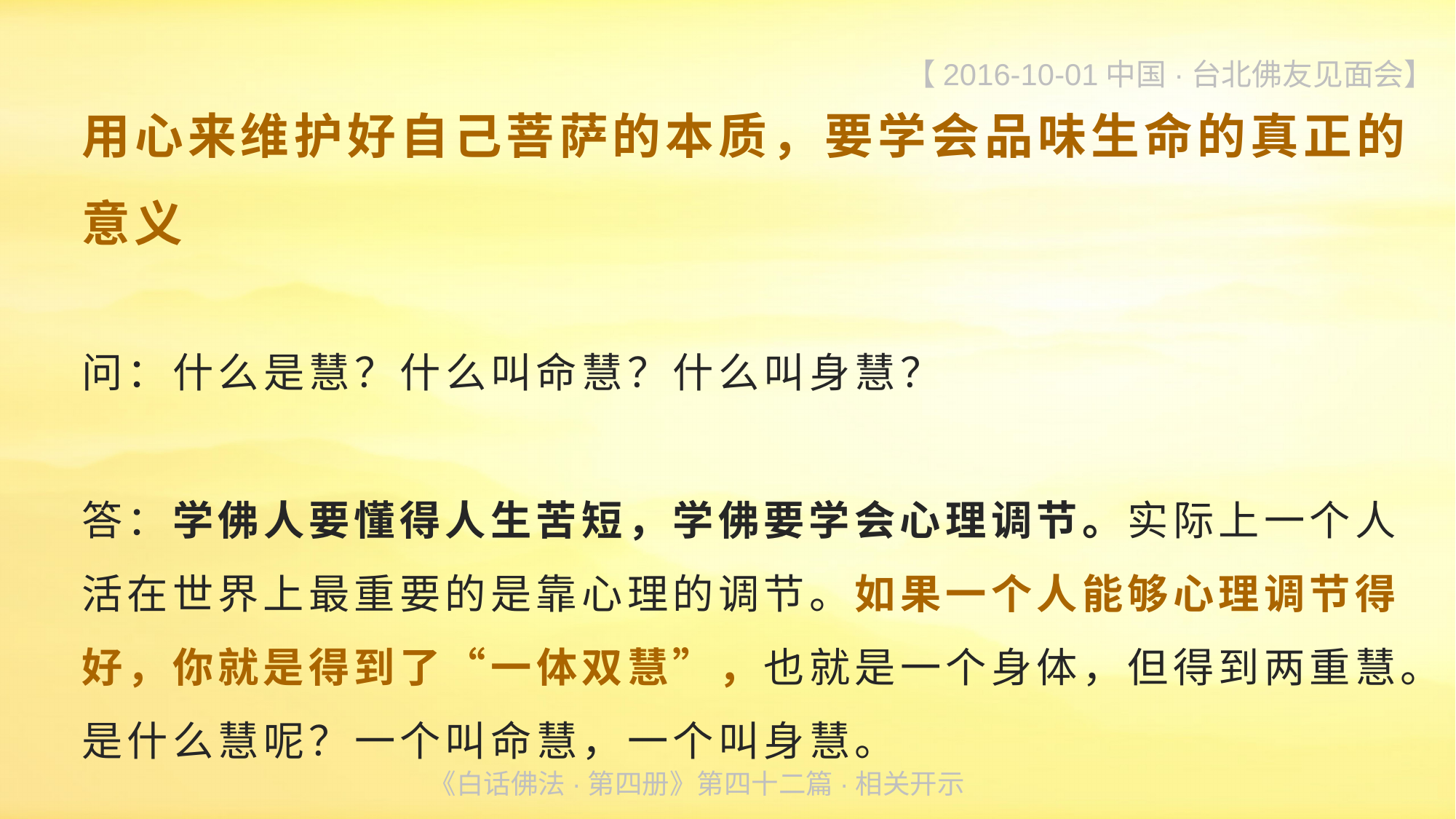

【2016-10-01中国·台北佛友见面会】
用心来维护好自己菩萨的本质，要学会品味生命的真正的意义

问：什么是慧？什么叫命慧？什么叫身慧？

答：学佛人要懂得人生苦短，学佛要学会心理调节。实际上一个人活在世界上最重要的是靠心理的调节。如果一个人能够心理调节得好，你就是得到了“一体双慧”，也就是一个身体，但得到两重慧。是什么慧呢？一个叫命慧，一个叫身慧。
《白话佛法·第四册》第四十二篇·相关开示